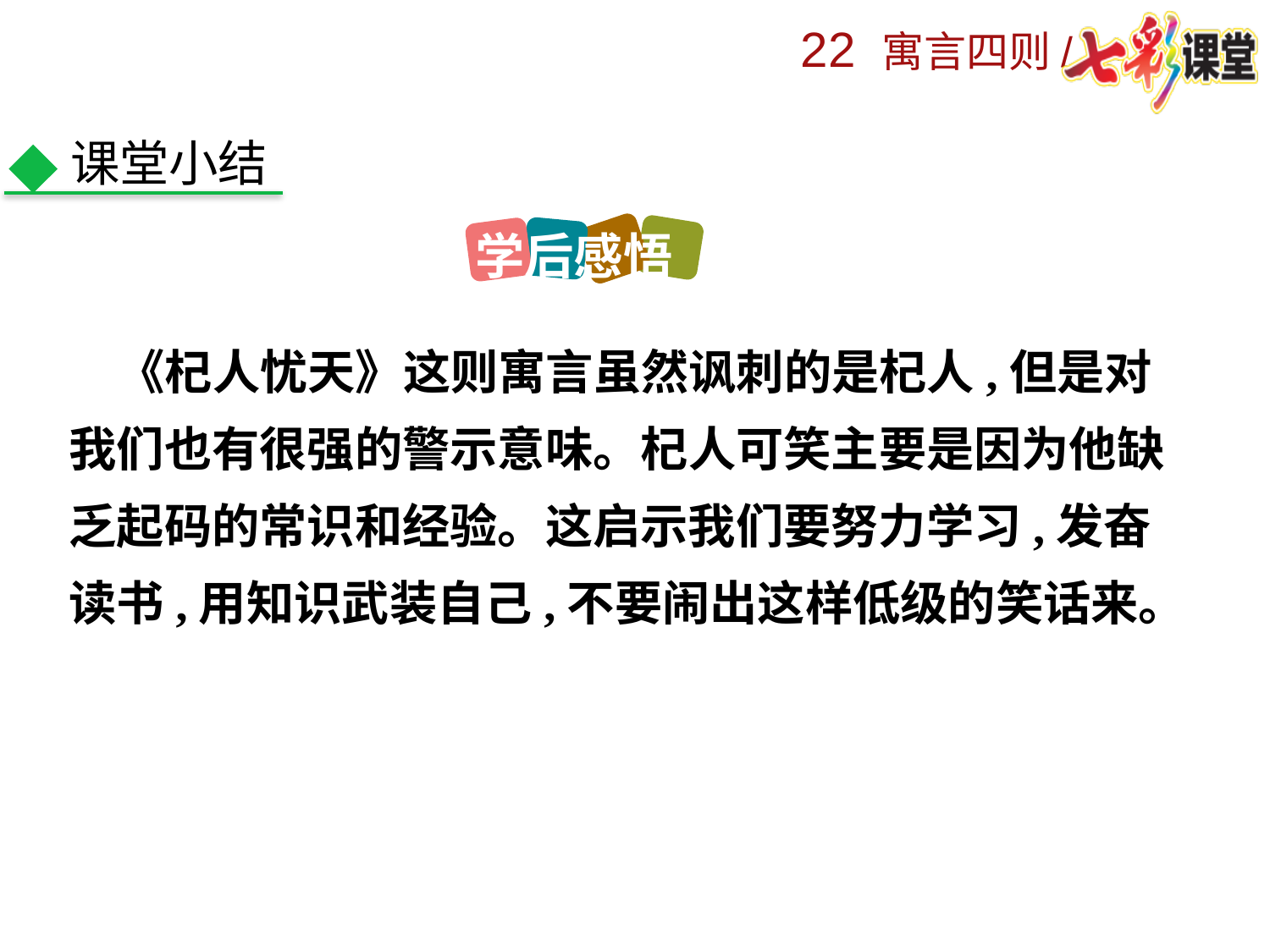

课堂小结

学后感悟

    《杞人忧天》这则寓言虽然讽刺的是杞人,但是对我们也有很强的警示意味。杞人可笑主要是因为他缺乏起码的常识和经验。这启示我们要努力学习,发奋读书,用知识武装自己,不要闹出这样低级的笑话来。